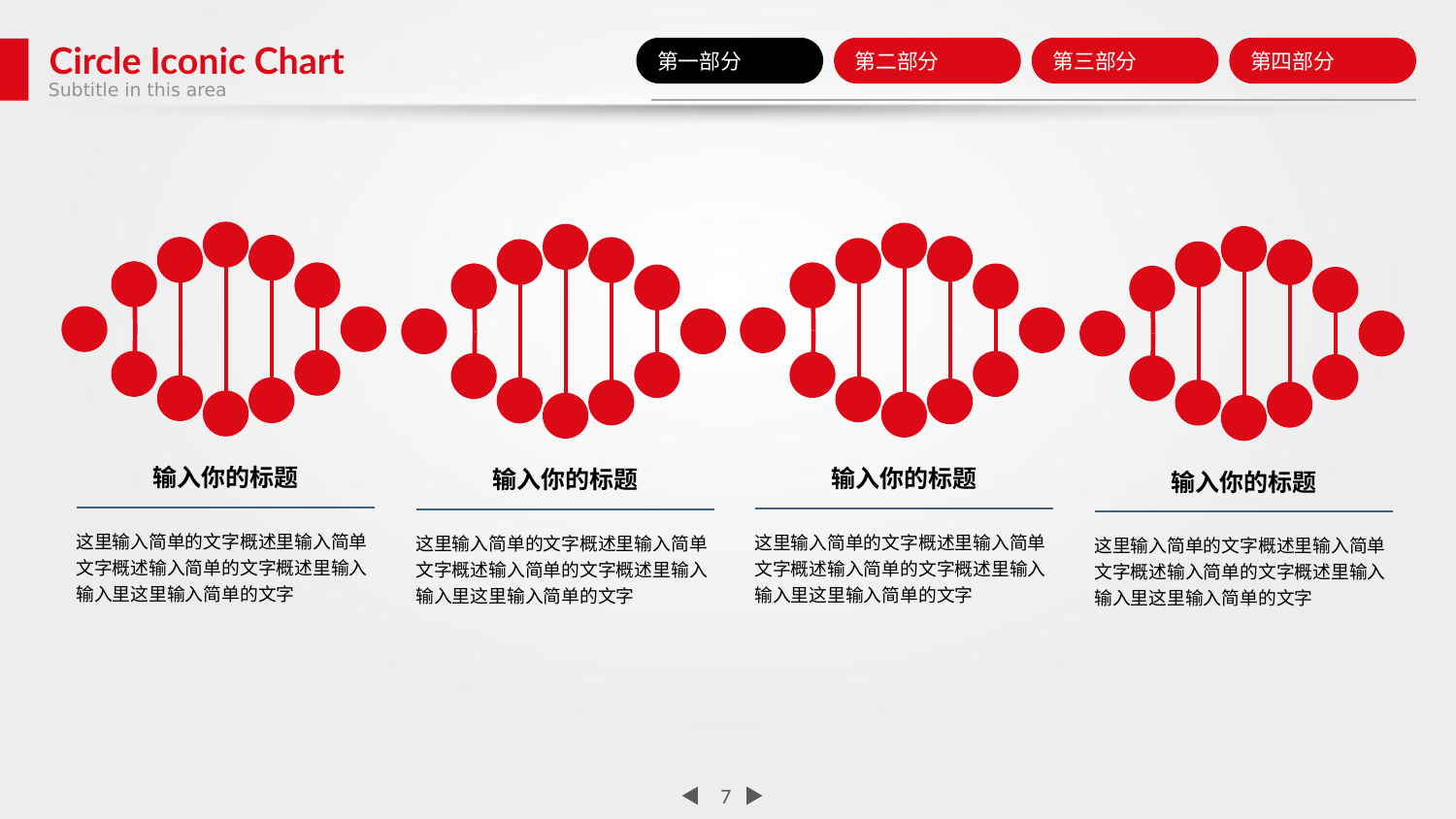

Circle Iconic Chart
第一部分
第二部分
第三部分
第四部分

Subtitle in this area

输入你的标题
输入你的标题
输入你的标题
输入你的标题
这里输入简单的文字概述里输入简单文字概述输入简单的文字概述里输入输入里这里输入简单的文字
这里输入简单的文字概述里输入简单文字概述输入简单的文字概述里输入输入里这里输入简单的文字
这里输入简单的文字概述里输入简单文字概述输入简单的文字概述里输入输入里这里输入简单的文字
这里输入简单的文字概述里输入简单文字概述输入简单的文字概述里输入输入里这里输入简单的文字
7